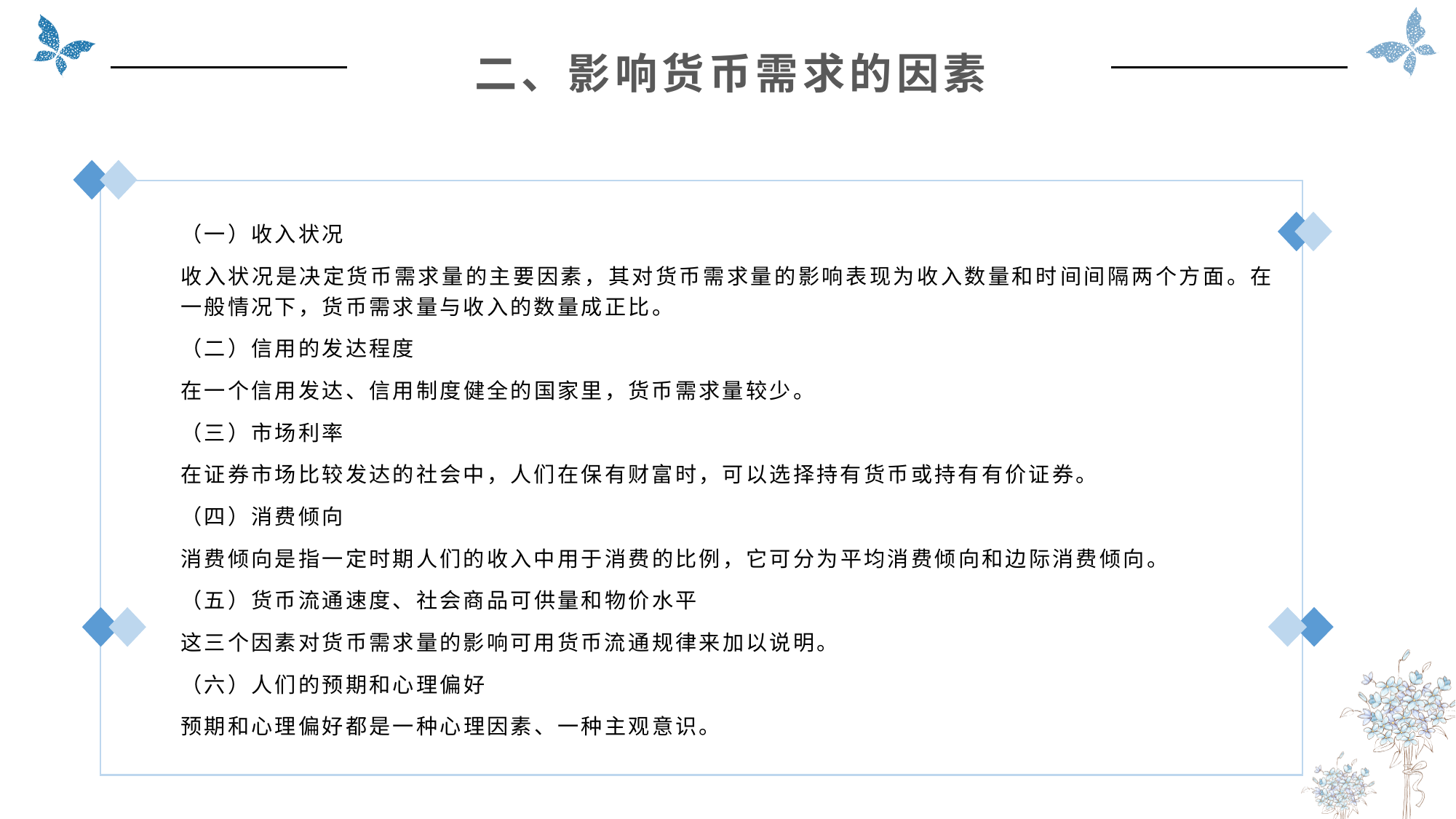

二、影响货币需求的因素

（一）收入状况
收入状况是决定货币需求量的主要因素，其对货币需求量的影响表现为收入数量和时间间隔两个方面。在一般情况下，货币需求量与收入的数量成正比。
（二）信用的发达程度
在一个信用发达、信用制度健全的国家里，货币需求量较少。
（三）市场利率
在证券市场比较发达的社会中，人们在保有财富时，可以选择持有货币或持有有价证券。
（四）消费倾向
消费倾向是指一定时期人们的收入中用于消费的比例，它可分为平均消费倾向和边际消费倾向。
（五）货币流通速度、社会商品可供量和物价水平
这三个因素对货币需求量的影响可用货币流通规律来加以说明。
（六）人们的预期和心理偏好
预期和心理偏好都是一种心理因素、一种主观意识。